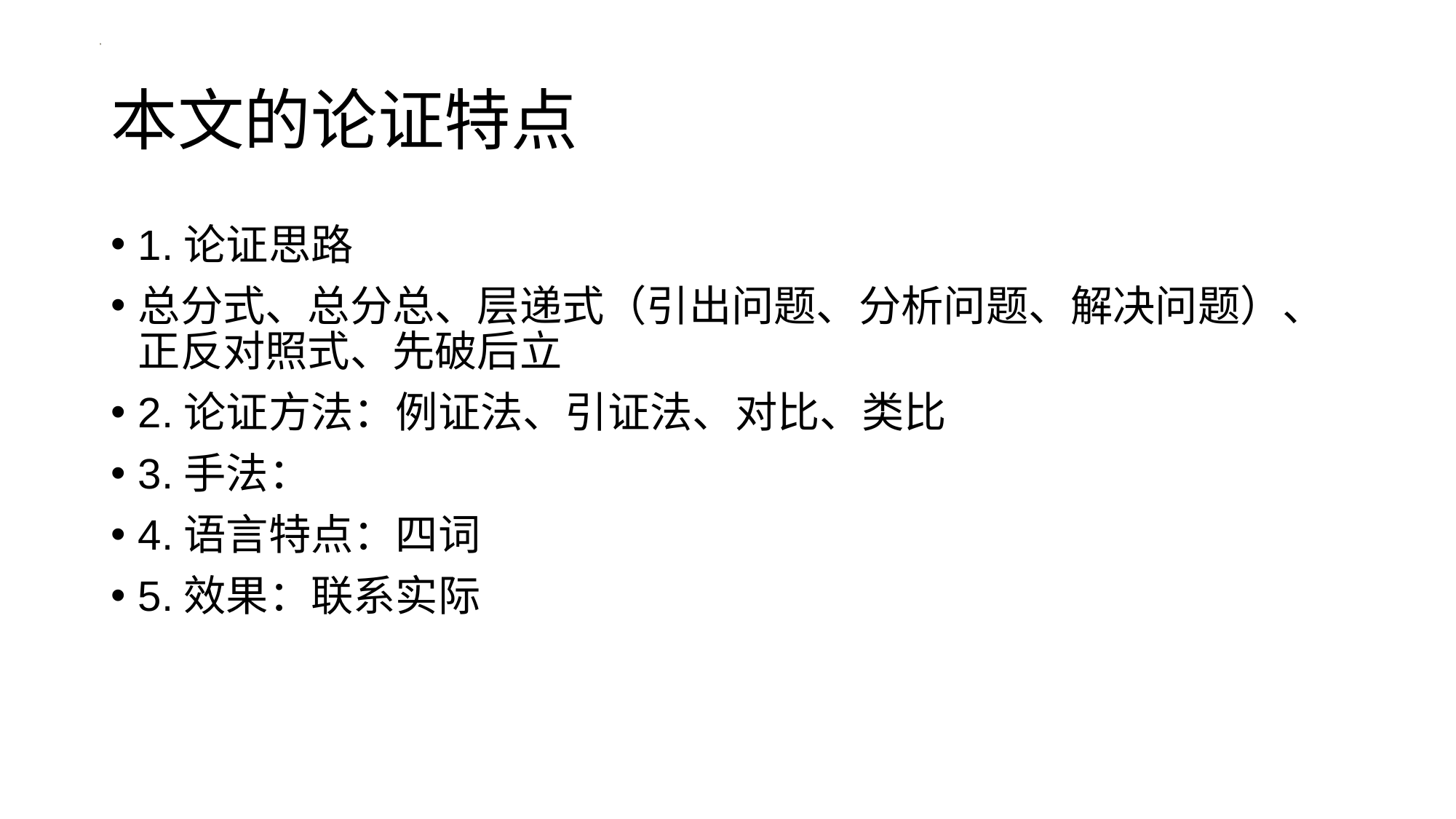

# 本文的论证特点
1.论证思路
总分式、总分总、层递式（引出问题、分析问题、解决问题）、正反对照式、先破后立
2.论证方法：例证法、引证法、对比、类比
3.手法：
4.语言特点：四词
5.效果：联系实际